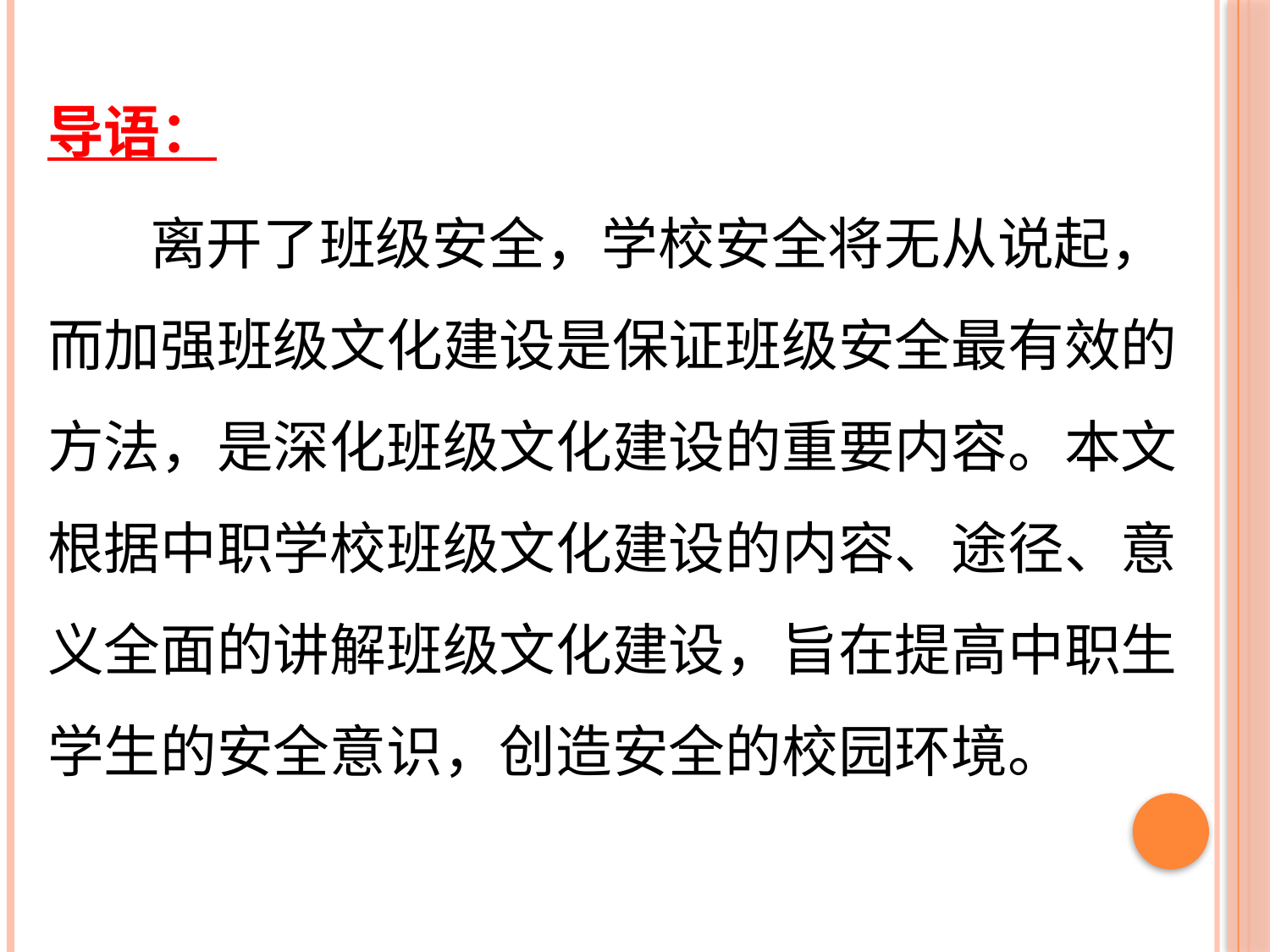

导语：
       离开了班级安全，学校安全将无从说起，而加强班级文化建设是保证班级安全最有效的方法，是深化班级文化建设的重要内容。本文根据中职学校班级文化建设的内容、途径、意义全面的讲解班级文化建设，旨在提高中职生学生的安全意识，创造安全的校园环境。